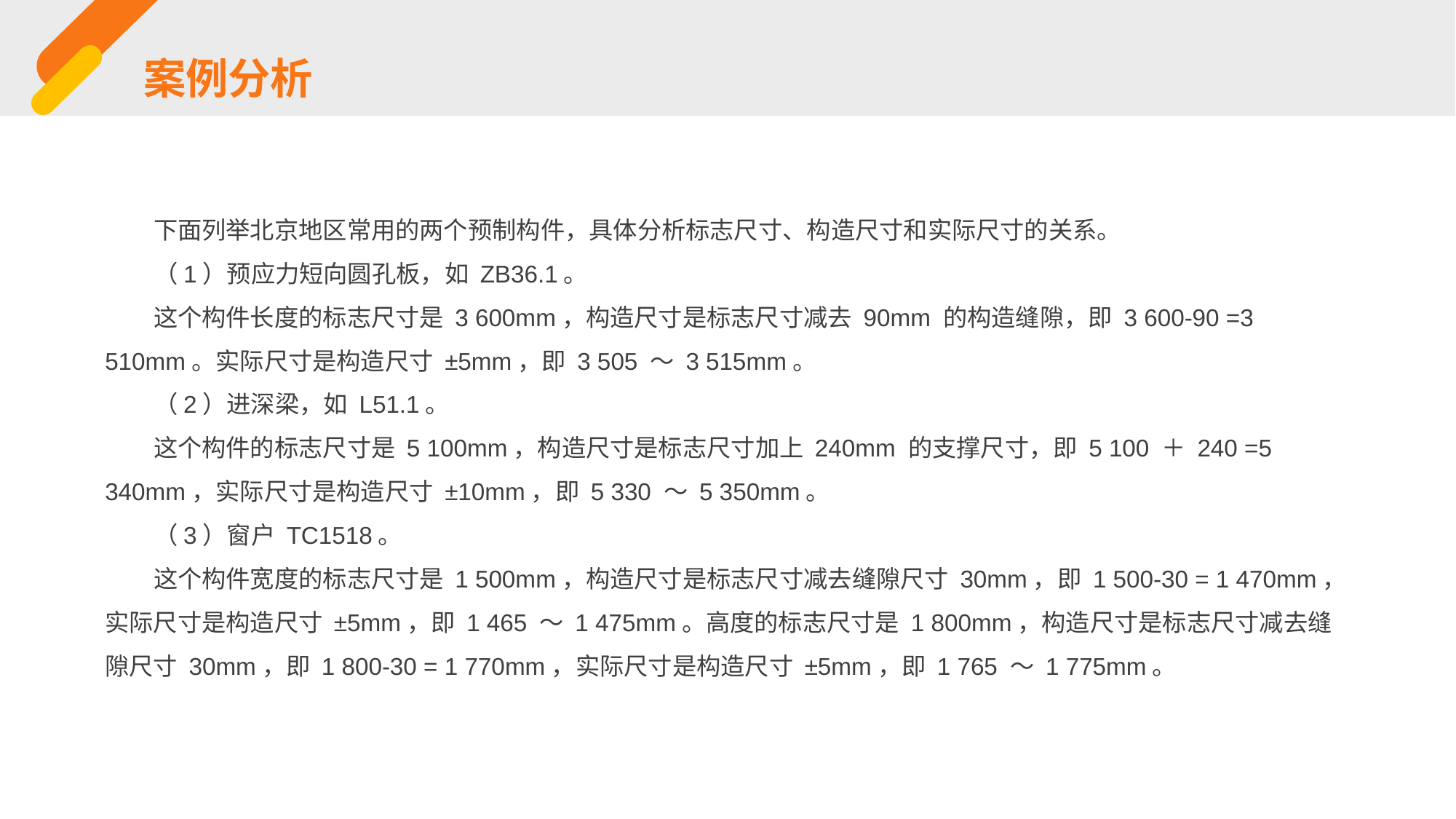

案例分析
下面列举北京地区常用的两个预制构件，具体分析标志尺寸、构造尺寸和实际尺寸的关系。
（1）预应力短向圆孔板，如 ZB36.1。
这个构件长度的标志尺寸是 3 600mm，构造尺寸是标志尺寸减去 90mm 的构造缝隙，即 3 600-90 =3 510mm。实际尺寸是构造尺寸 ±5mm，即 3 505 ～ 3 515mm。
（2）进深梁，如 L51.1。
这个构件的标志尺寸是 5 100mm，构造尺寸是标志尺寸加上 240mm 的支撑尺寸，即 5 100 ＋ 240 =5 340mm，实际尺寸是构造尺寸 ±10mm，即 5 330 ～ 5 350mm。
（3）窗户 TC1518。
这个构件宽度的标志尺寸是 1 500mm，构造尺寸是标志尺寸减去缝隙尺寸 30mm，即 1 500-30 = 1 470mm，实际尺寸是构造尺寸 ±5mm，即 1 465 ～ 1 475mm。高度的标志尺寸是 1 800mm，构造尺寸是标志尺寸减去缝隙尺寸 30mm，即 1 800-30 = 1 770mm，实际尺寸是构造尺寸 ±5mm，即 1 765 ～ 1 775mm。